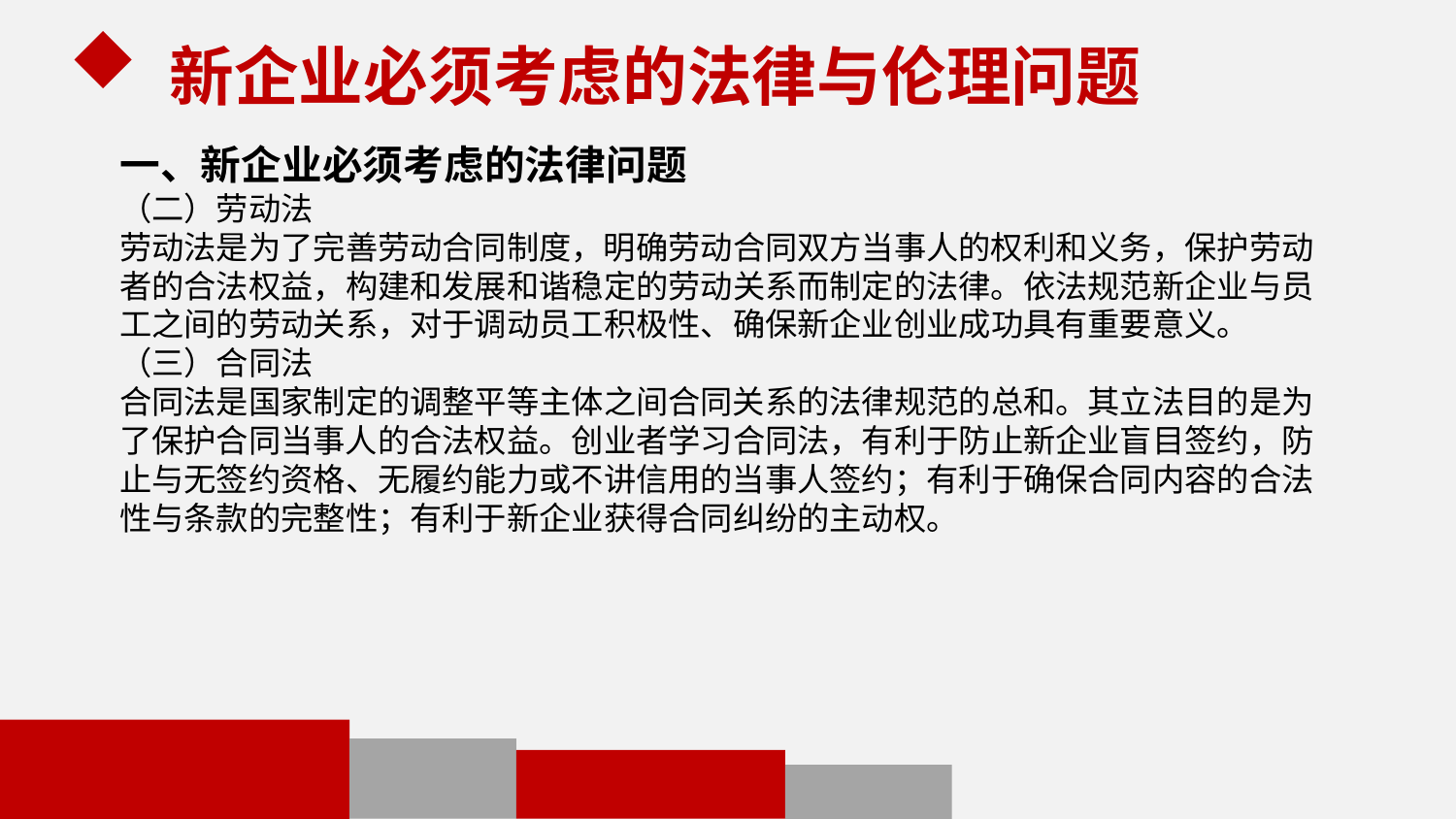

新企业必须考虑的法律与伦理问题
一、新企业必须考虑的法律问题
（二）劳动法
劳动法是为了完善劳动合同制度，明确劳动合同双方当事人的权利和义务，保护劳动者的合法权益，构建和发展和谐稳定的劳动关系而制定的法律。依法规范新企业与员工之间的劳动关系，对于调动员工积极性、确保新企业创业成功具有重要意义。
（三）合同法
合同法是国家制定的调整平等主体之间合同关系的法律规范的总和。其立法目的是为了保护合同当事人的合法权益。创业者学习合同法，有利于防止新企业盲目签约，防止与无签约资格、无履约能力或不讲信用的当事人签约；有利于确保合同内容的合法性与条款的完整性；有利于新企业获得合同纠纷的主动权。